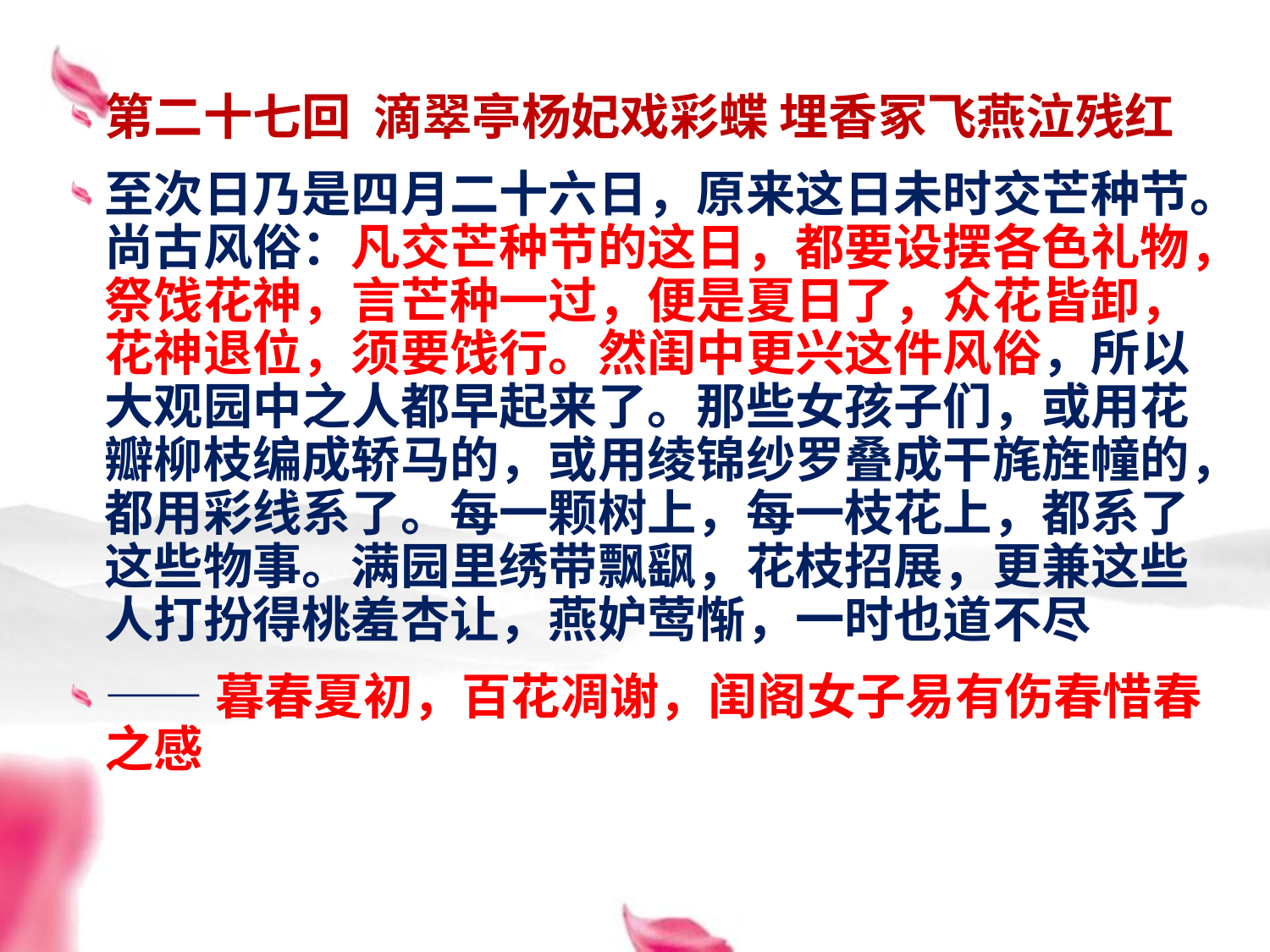

第二十七回  滴翠亭杨妃戏彩蝶 埋香冢飞燕泣残红
至次日乃是四月二十六日，原来这日未时交芒种节。尚古风俗：凡交芒种节的这日，都要设摆各色礼物，祭饯花神，言芒种一过，便是夏日了，众花皆卸，花神退位，须要饯行。然闺中更兴这件风俗，所以大观园中之人都早起来了。那些女孩子们，或用花瓣柳枝编成轿马的，或用绫锦纱罗叠成干旄旌幢的，都用彩线系了。每一颗树上，每一枝花上，都系了这些物事。满园里绣带飘飖，花枝招展，更兼这些人打扮得桃羞杏让，燕妒莺惭，一时也道不尽
——暮春夏初，百花凋谢，闺阁女子易有伤春惜春之感